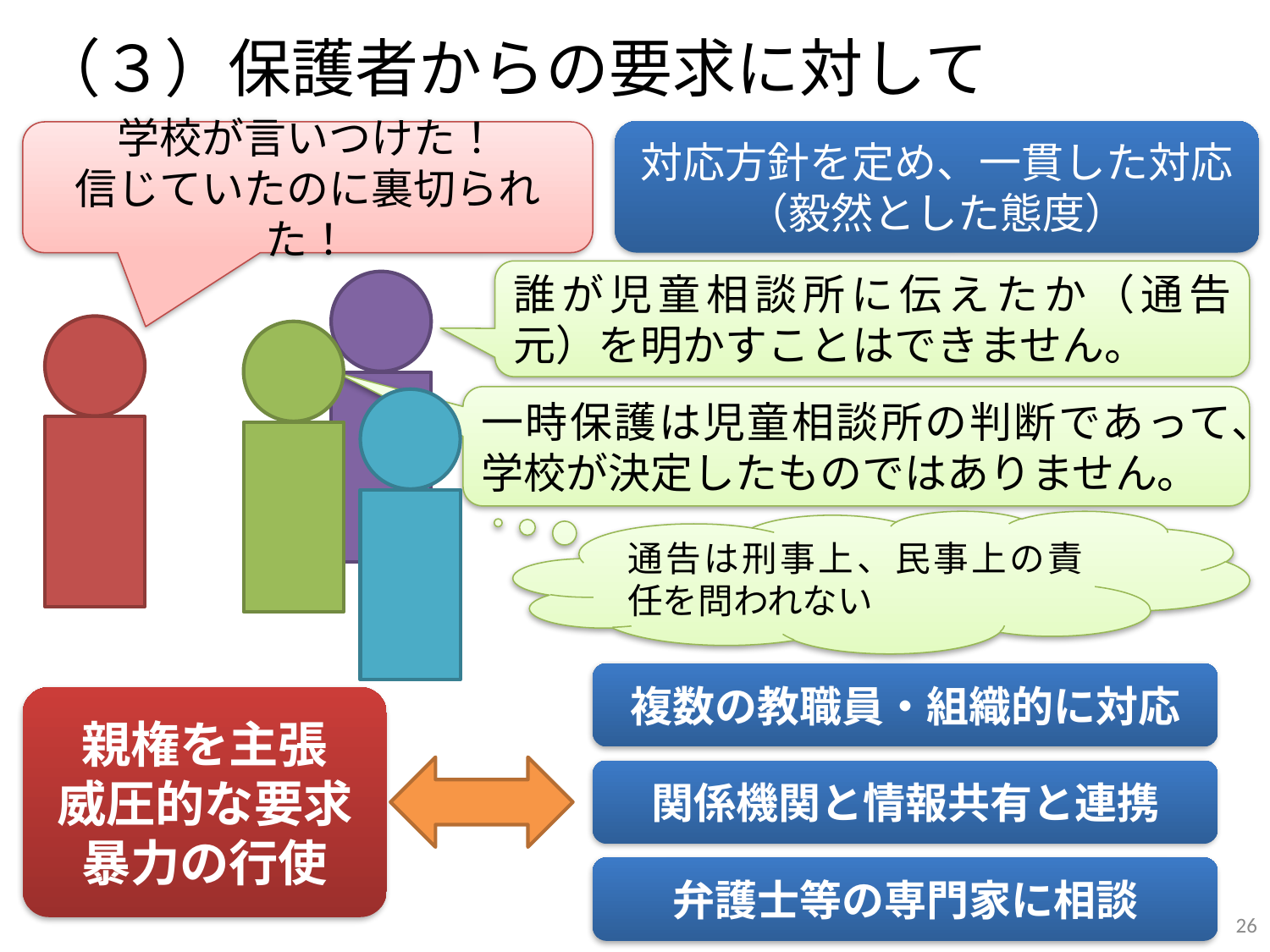

（３）保護者からの要求に対して
対応方針を定め、一貫した対応
（毅然とした態度）
学校が言いつけた！
信じていたのに裏切られた！
誰が児童相談所に伝えたか（通告元）を明かすことはできません。

一時保護は児童相談所の判断であって、学校が決定したものではありません。

通告は刑事上、民事上の責任を問われない
複数の教職員・組織的に対応
親権を主張
威圧的な要求
暴力の行使

関係機関と情報共有と連携
弁護士等の専門家に相談
26